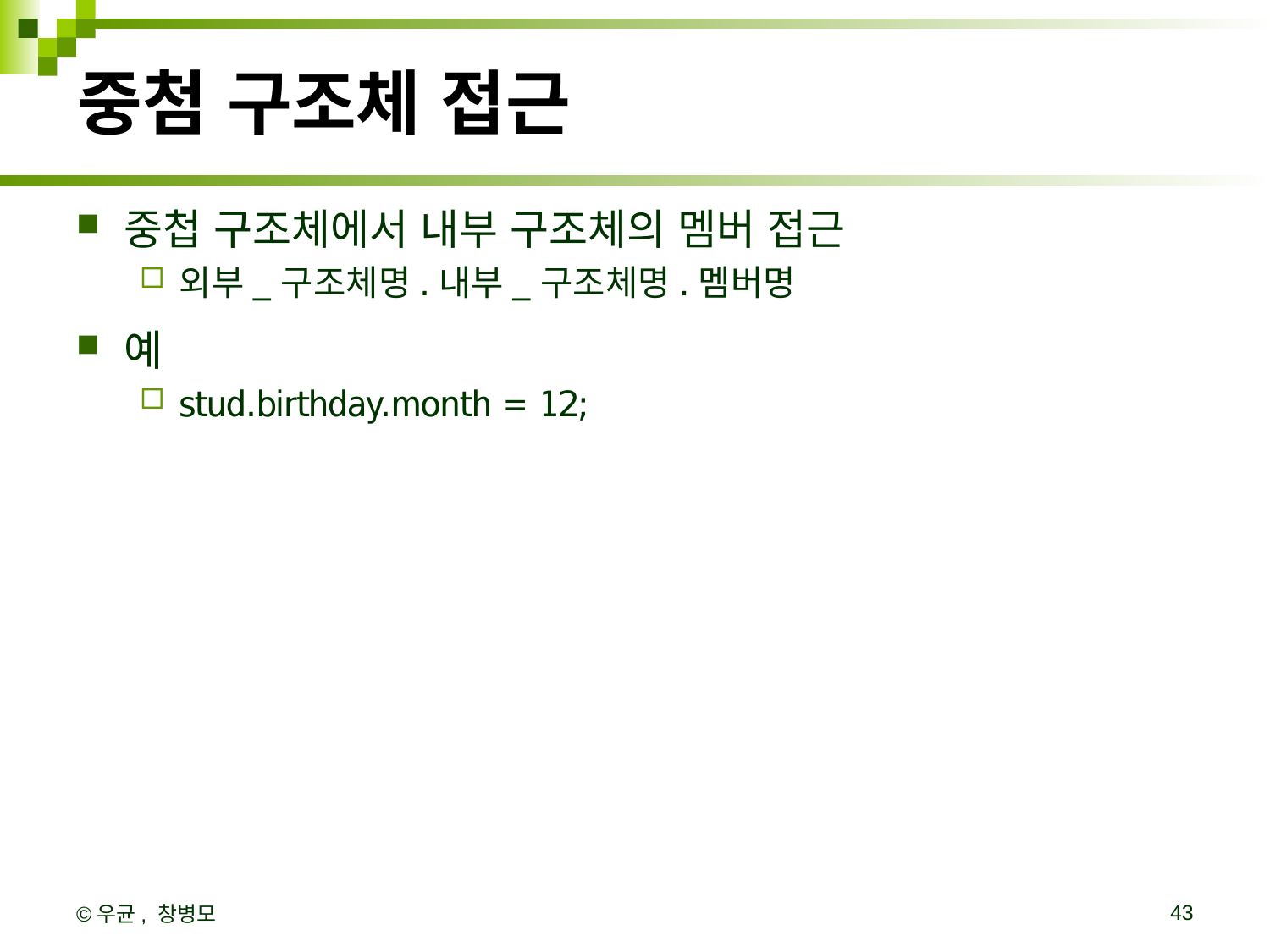

# 중첨 구조체 접근
중첩 구조체에서 내부 구조체의 멤버 접근
외부_구조체명.내부_구조체명.멤버명
예
stud.birthday.month = 12;

©우균, 창병모
43